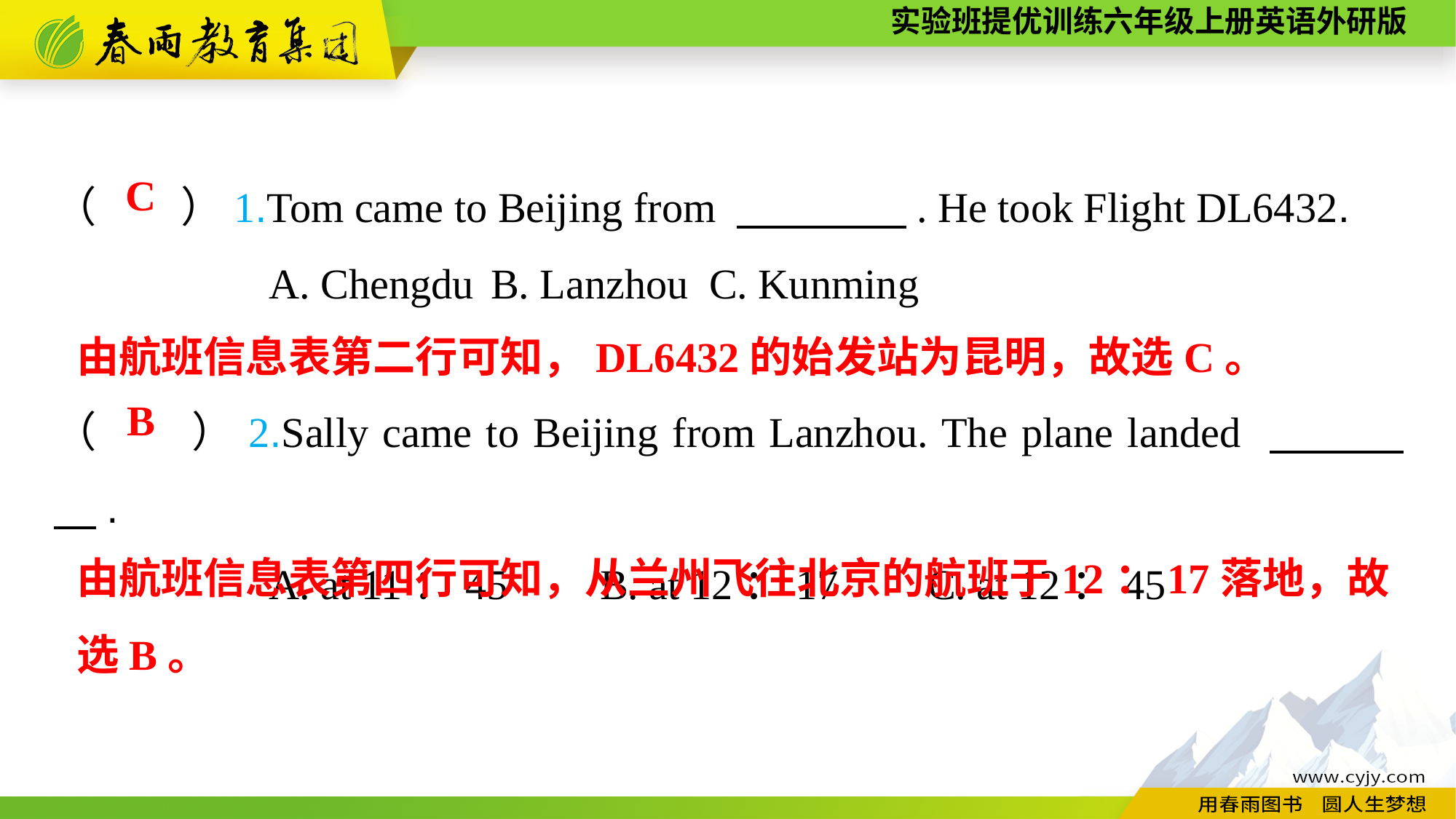

（　　）1.Tom came to Beijing from 　　　　. He took Flight DL6432.
A. Chengdu	B. Lanzhou	C. Kunming
C
由航班信息表第二行可知，DL6432的始发站为昆明，故选C。
（　　）2.Sally came to Beijing from Lanzhou. The plane landed 　　　　.
A. at 11：45	B. at 12：17	C. at 12：45
B
由航班信息表第四行可知，从兰州飞往北京的航班于12：17落地，故
选B。